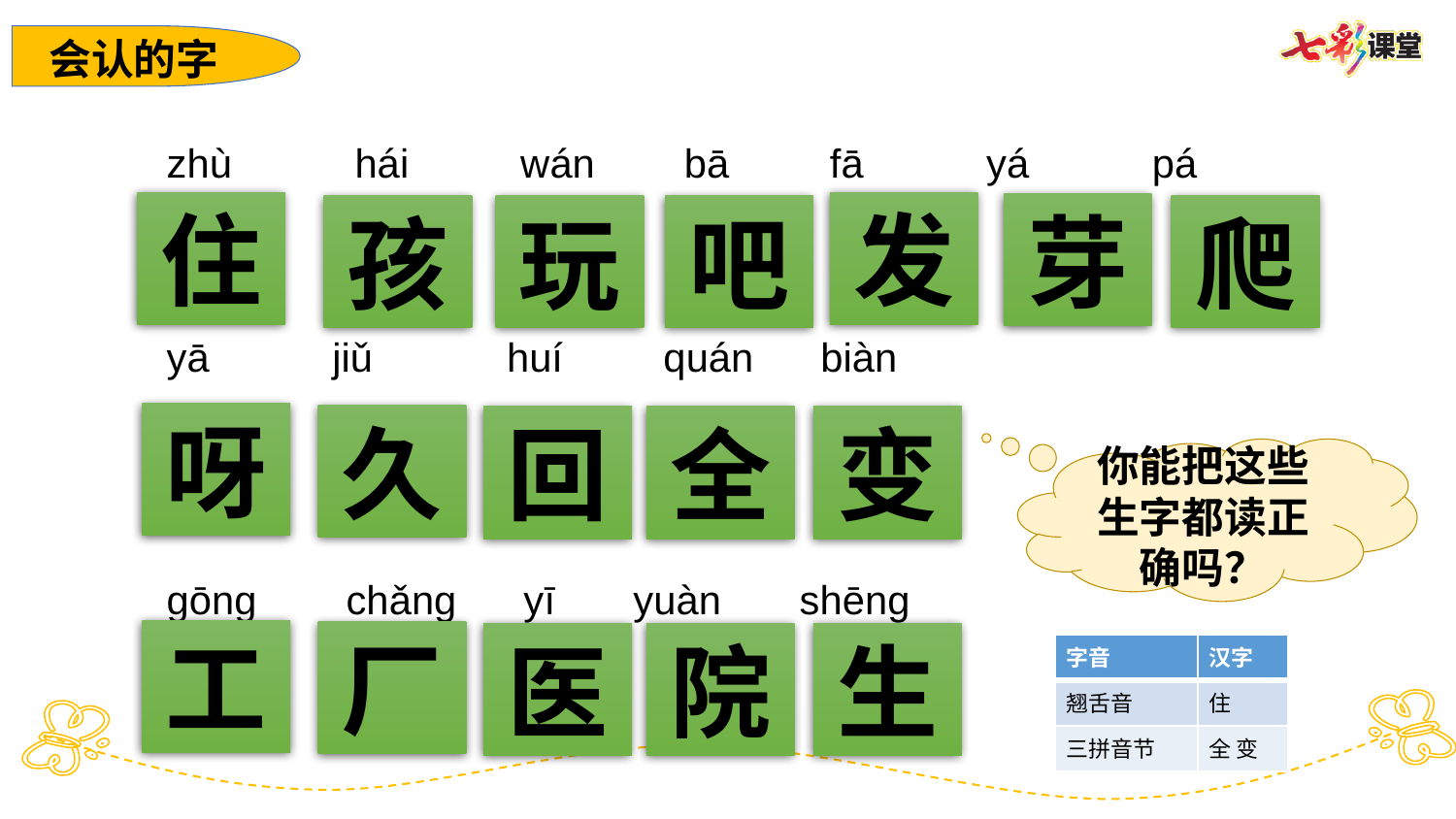

会认的字
zhù           hái          wán        bā         fā           yá           pá

yā           jiǔ            huí         quán      biàn

gōng        chǎng      yī       yuàn       shēng
住
发
芽
孩
玩
吧
爬
呀
久
回
全
变
你能把这些生字都读正确吗？
工
厂
医
院
生
| 字音 | 汉字 |
| --- | --- |
| 翘舌音 | 住 |
| 三拼音节 | 全 变 |